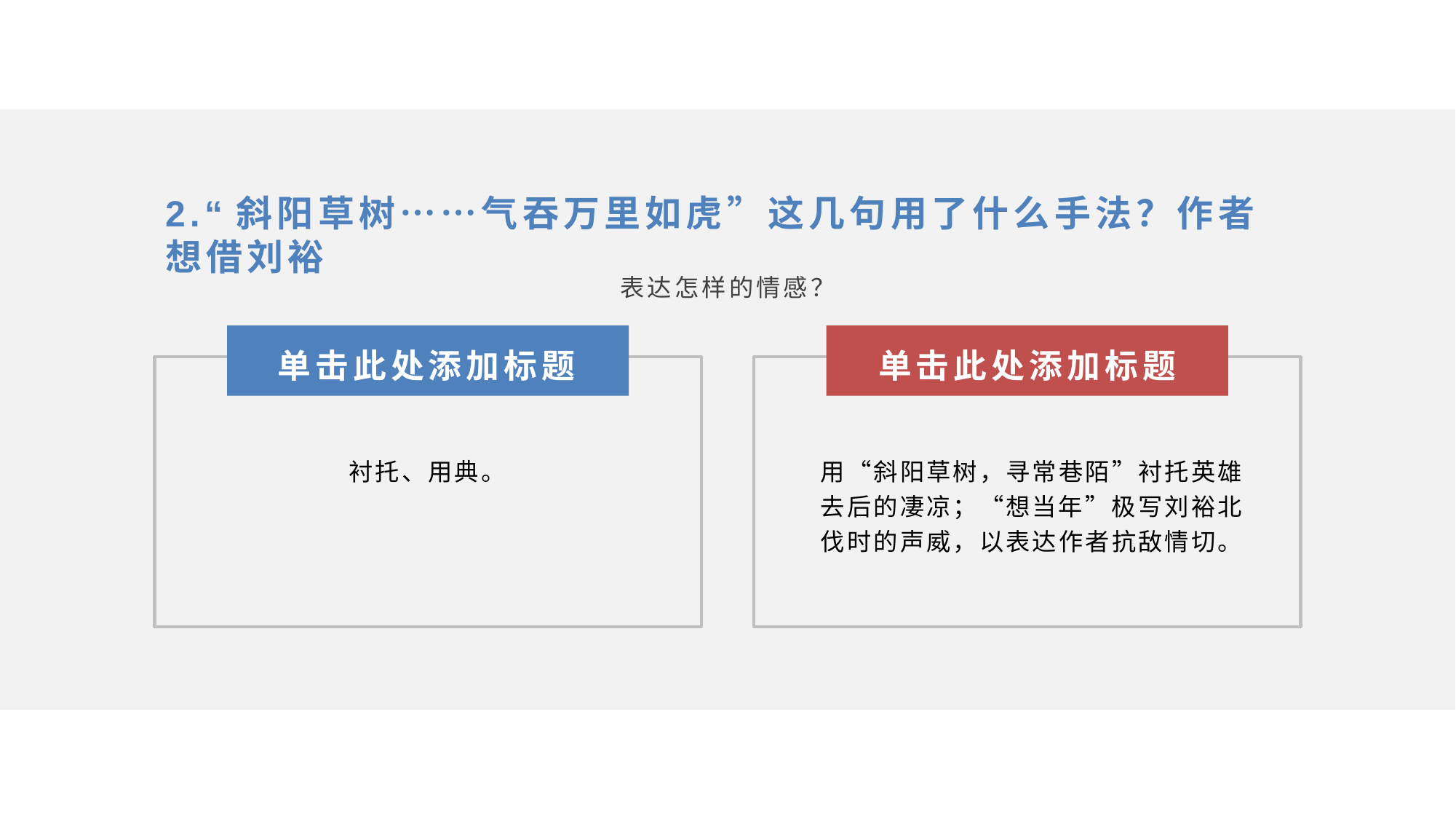

2.“斜阳草树……气吞万里如虎”这几句用了什么手法？作者想借刘裕
表达怎样的情感？

单击此处添加标题
单击此处添加标题

衬托、用典。
用“斜阳草树，寻常巷陌”衬托英雄去后的凄凉；“想当年”极写刘裕北伐时的声威，以表达作者抗敌情切。